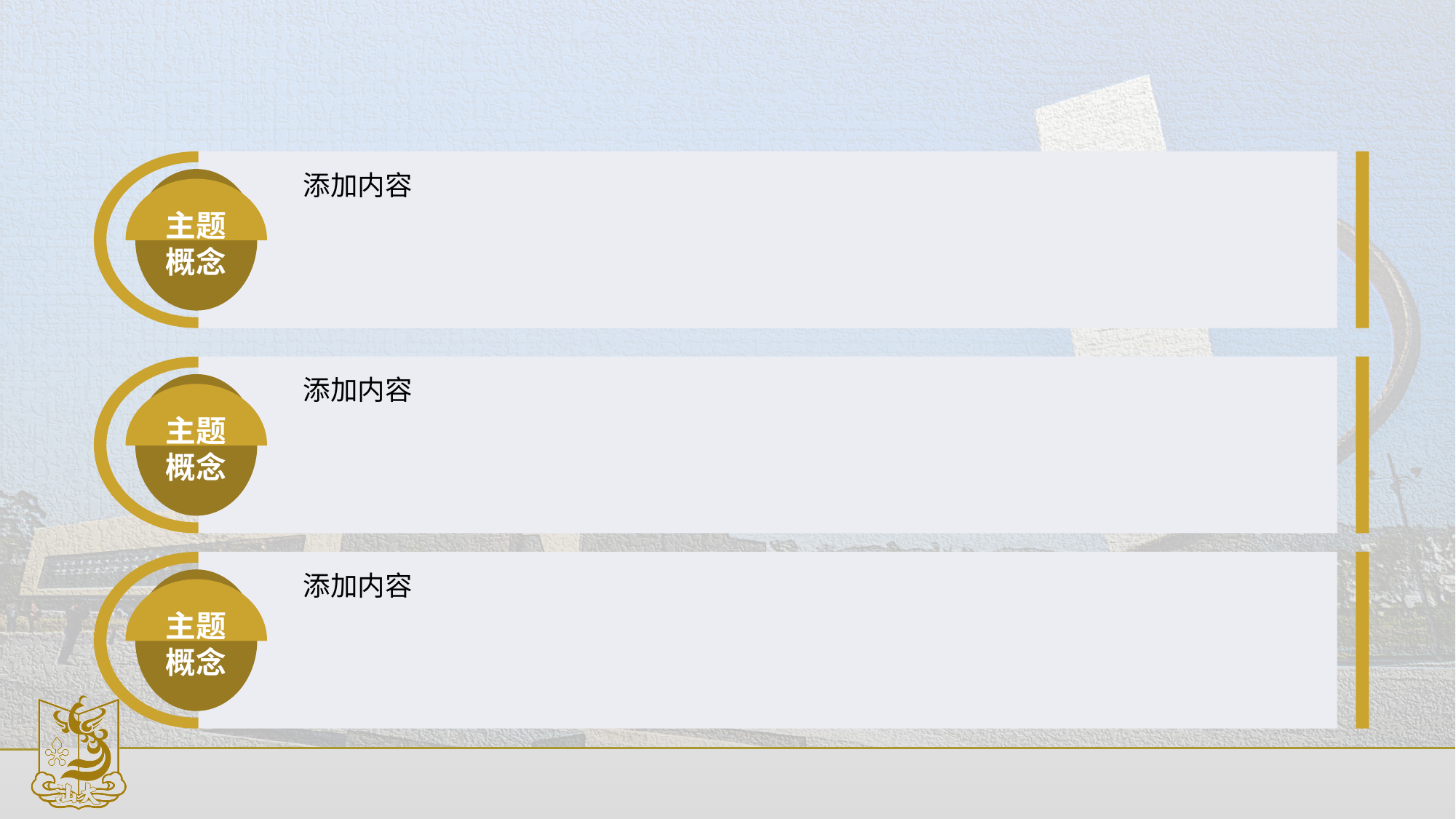

#

添加内容
主题概念

添加内容
主题概念

添加内容
主题概念